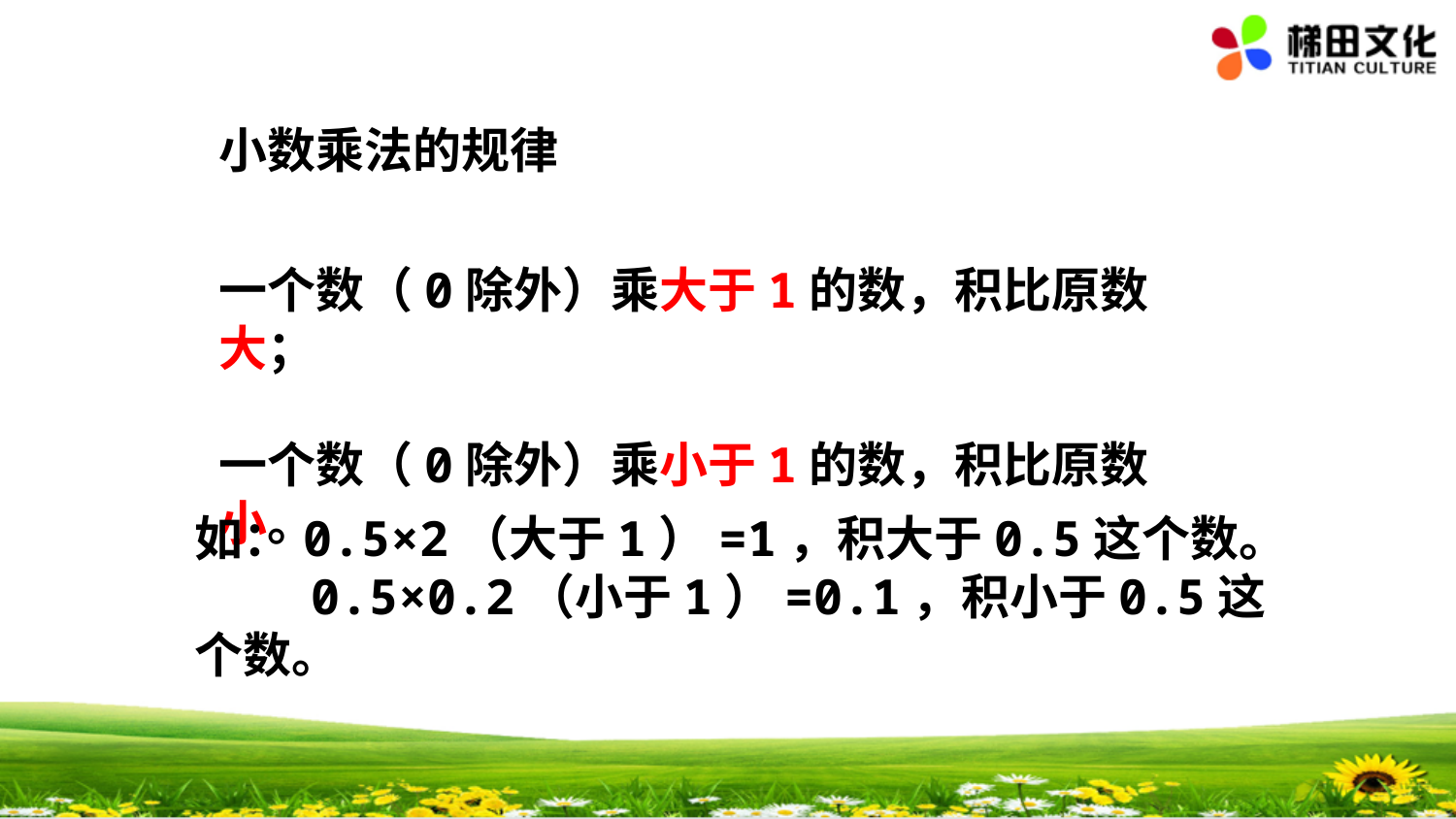

小数乘法的规律
一个数（0除外）乘大于1的数，积比原数大；

一个数（0除外）乘小于1的数，积比原数小。
如：0.5×2（大于1）=1，积大于0.5这个数。
    0.5×0.2（小于1）=0.1，积小于0.5这个数。